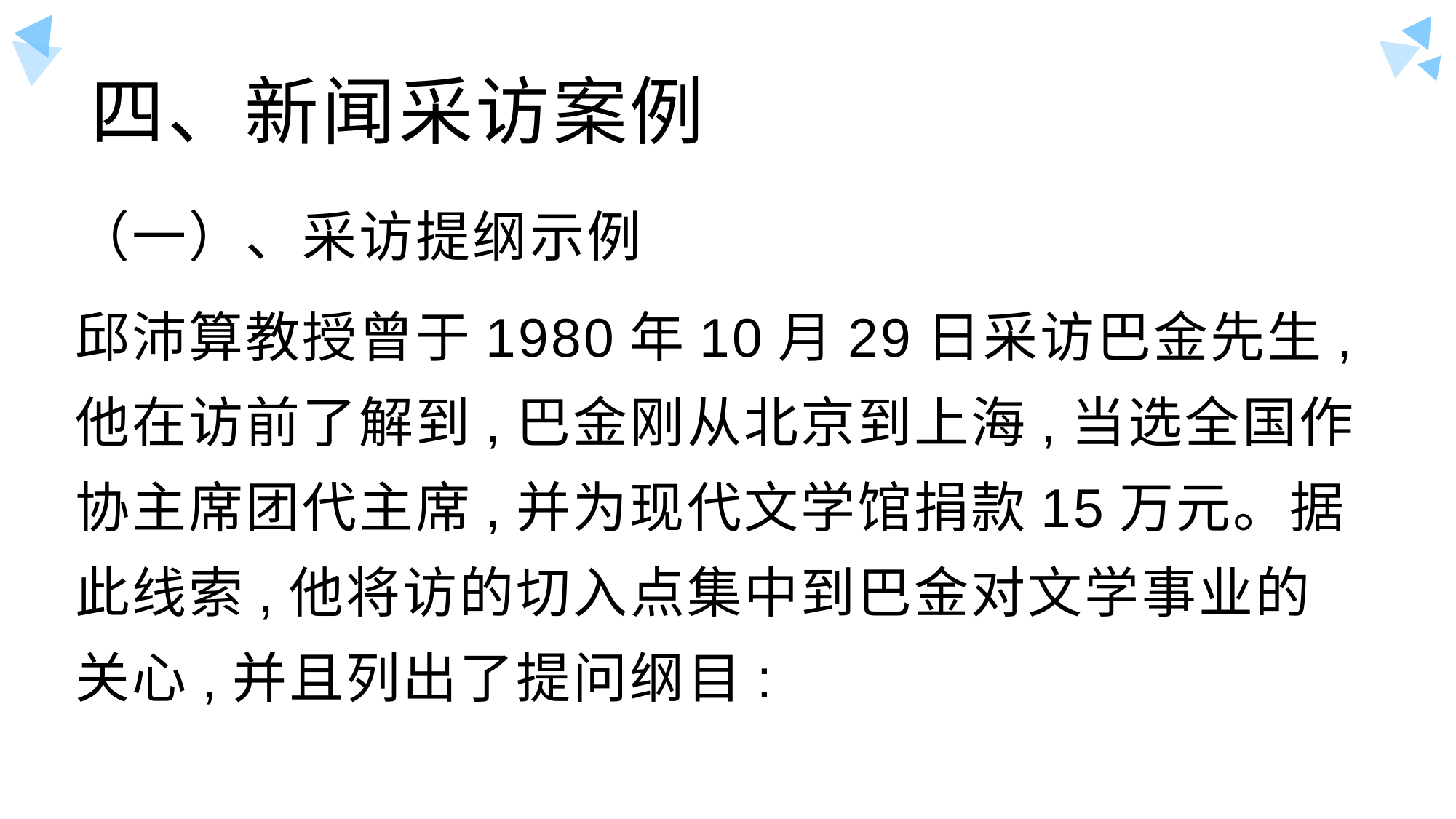

# 四、新闻采访案例
（一）、采访提纲示例
邱沛算教授曾于1980年10月29日采访巴金先生,他在访前了解到,巴金刚从北京到上海,当选全国作协主席团代主席,并为现代文学馆捐款15万元。据此线索,他将访的切入点集中到巴金对文学事业的关心,并且列出了提问纲目: